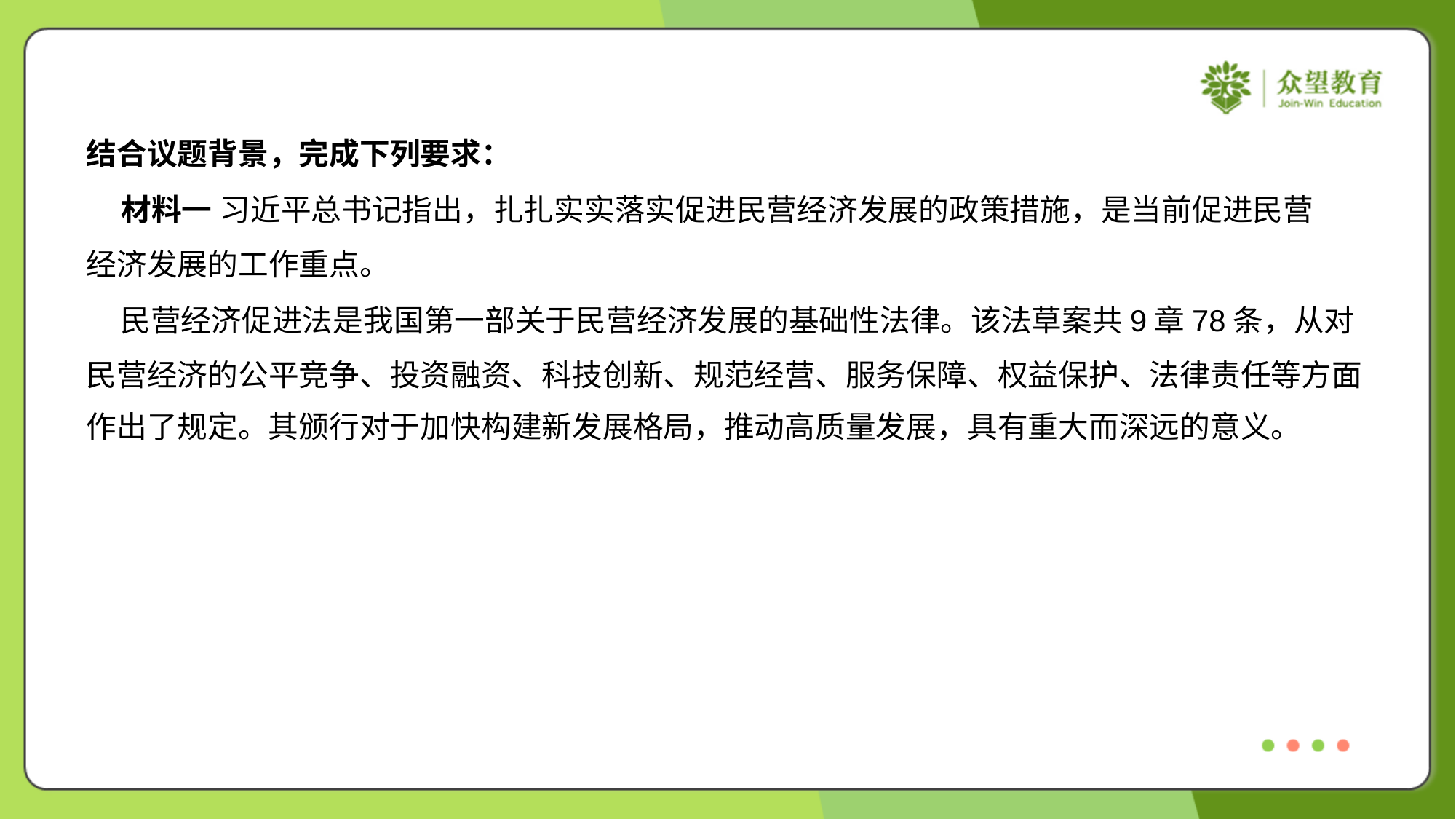

结合议题背景，完成下列要求：
    材料一 习近平总书记指出，扎扎实实落实促进民营经济发展的政策措施，是当前促进民营
经济发展的工作重点。
    民营经济促进法是我国第一部关于民营经济发展的基础性法律。该法草案共9章78条，从对
民营经济的公平竞争、投资融资、科技创新、规范经营、服务保障、权益保护、法律责任等方面
作出了规定。其颁行对于加快构建新发展格局，推动高质量发展，具有重大而深远的意义。